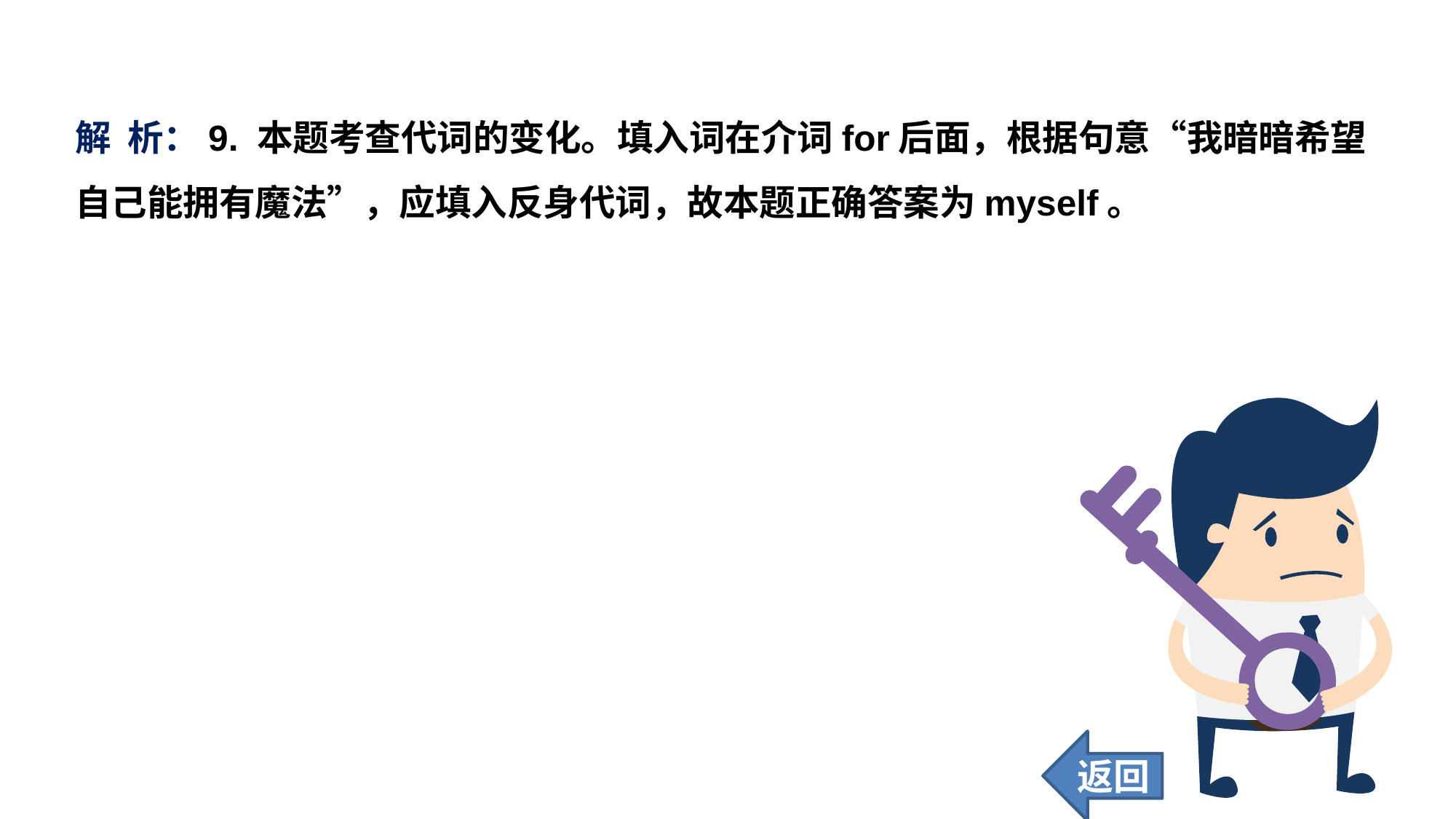

解  析：9. 本题考查代词的变化。填入词在介词for后面，根据句意“我暗暗希望自己能拥有魔法”，应填入反身代词，故本题正确答案为myself。

返回
86